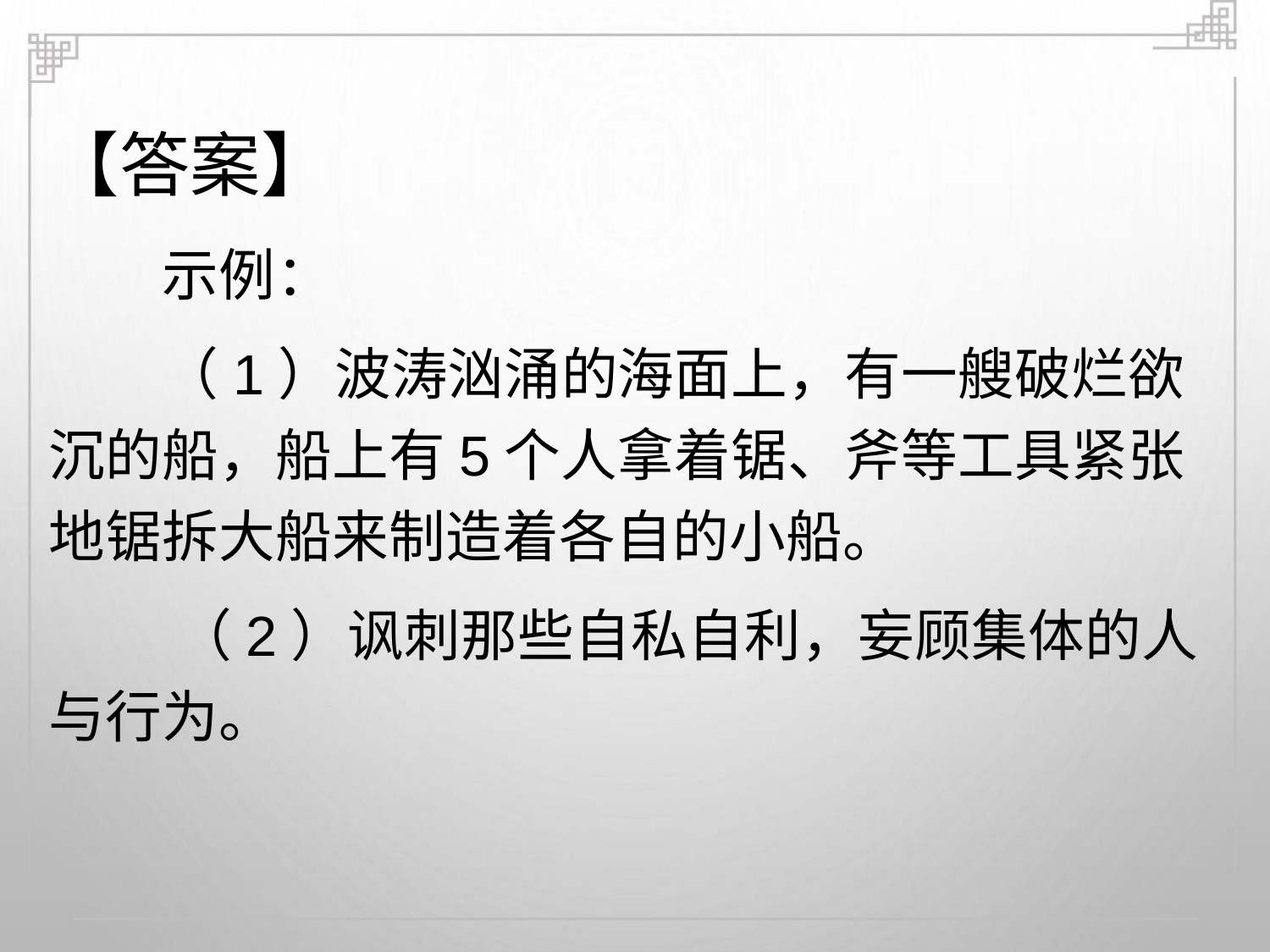

【答案】
示例：
（1）波涛汹涌的海面上，有一艘破烂欲
沉的船，船上有5个人拿着锯、斧等工具紧张
地锯拆大船来制造着各自的小船。
（2）讽刺那些自私自利，妄顾集体的人
与行为。